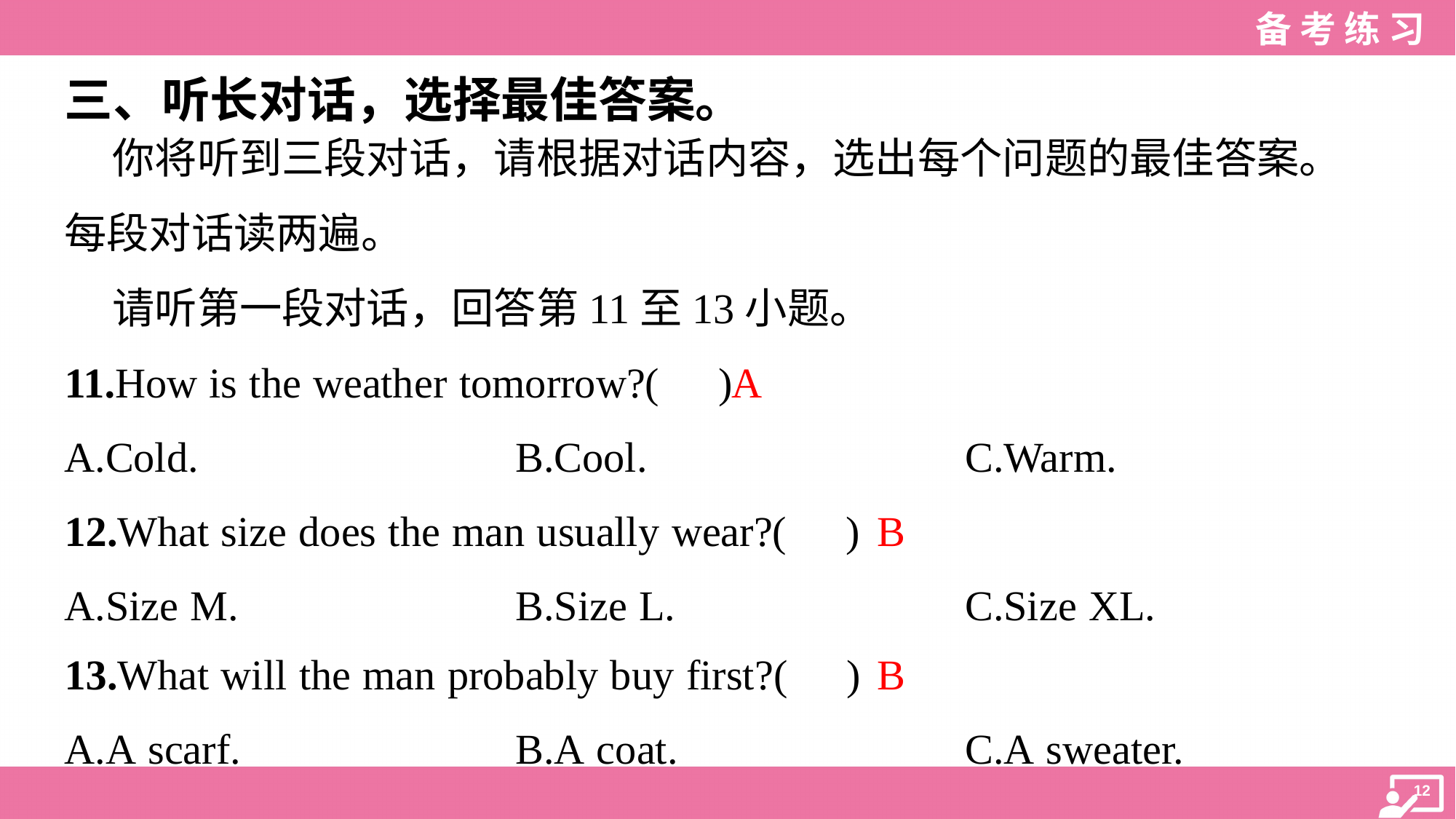

三、听长对话，选择最佳答案。
    你将听到三段对话，请根据对话内容，选出每个问题的最佳答案。
每段对话读两遍。
    请听第一段对话，回答第11至13小题。
A
11.How is the weather tomorrow?(     )
A.Cold.	B.Cool.	C.Warm.
B
12.What size does the man usually wear?(     )
A.Size M.	B.Size L.	C.Size XL.
B
13.What will the man probably buy first?(     )
A.A scarf.	B.A coat.	C.A sweater.